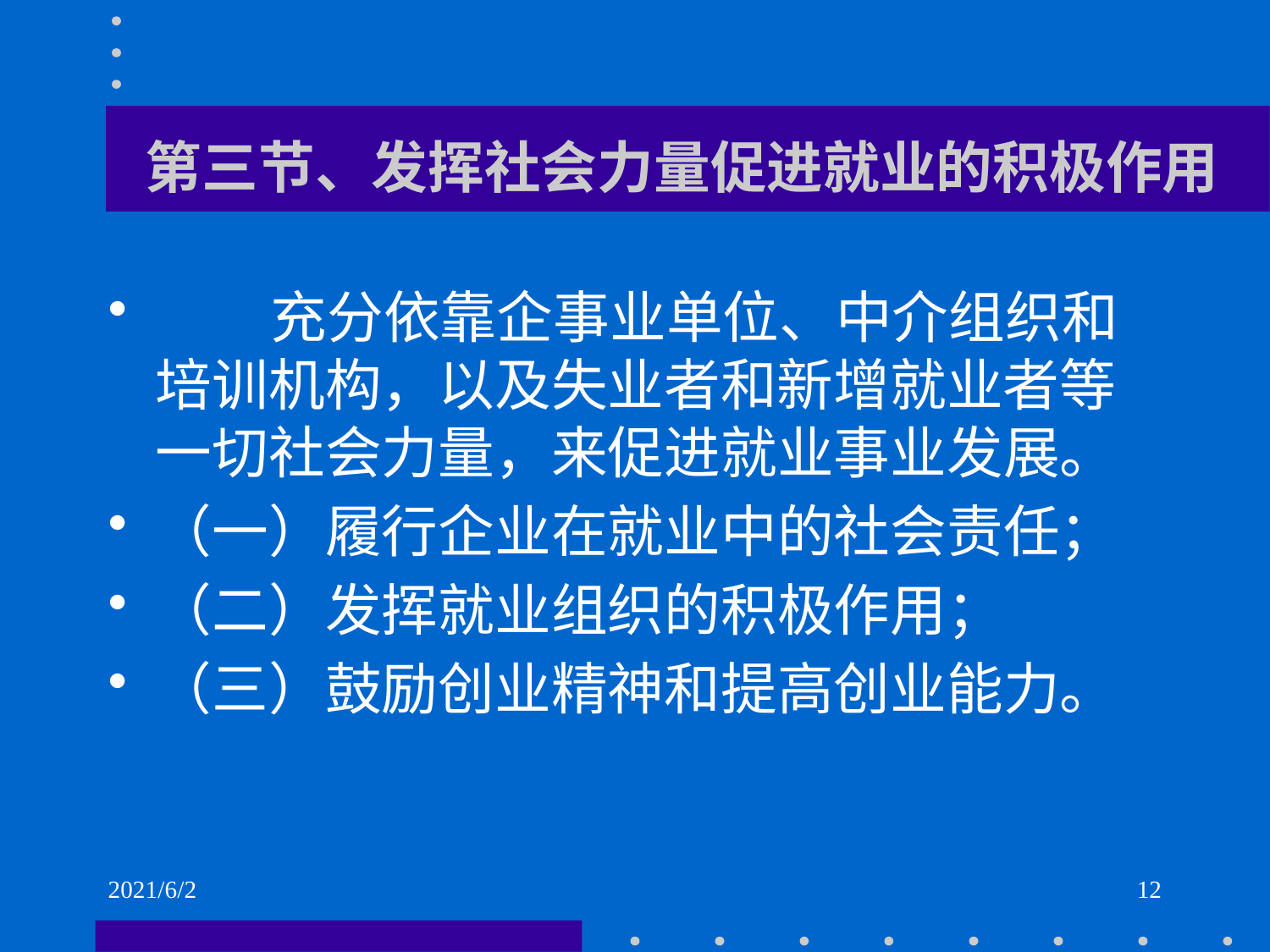

# 第三节、发挥社会力量促进就业的积极作用
        充分依靠企事业单位、中介组织和培训机构，以及失业者和新增就业者等一切社会力量，来促进就业事业发展。
（一）履行企业在就业中的社会责任；
（二）发挥就业组织的积极作用；
（三）鼓励创业精神和提高创业能力。
2021/6/2
12